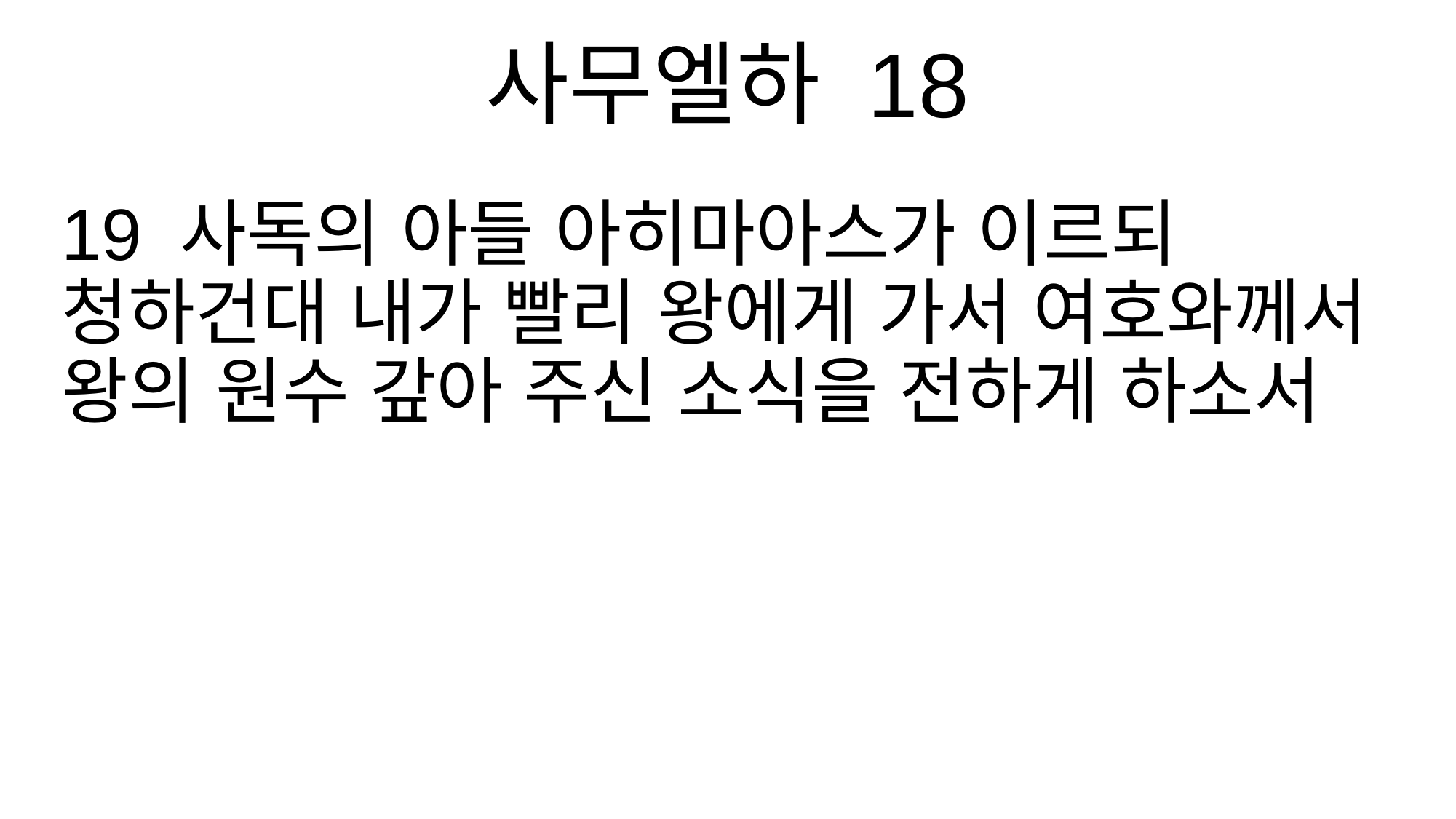

사무엘하 18
19 사독의 아들 아히마아스가 이르되 청하건대 내가 빨리 왕에게 가서 여호와께서 왕의 원수 갚아 주신 소식을 전하게 하소서